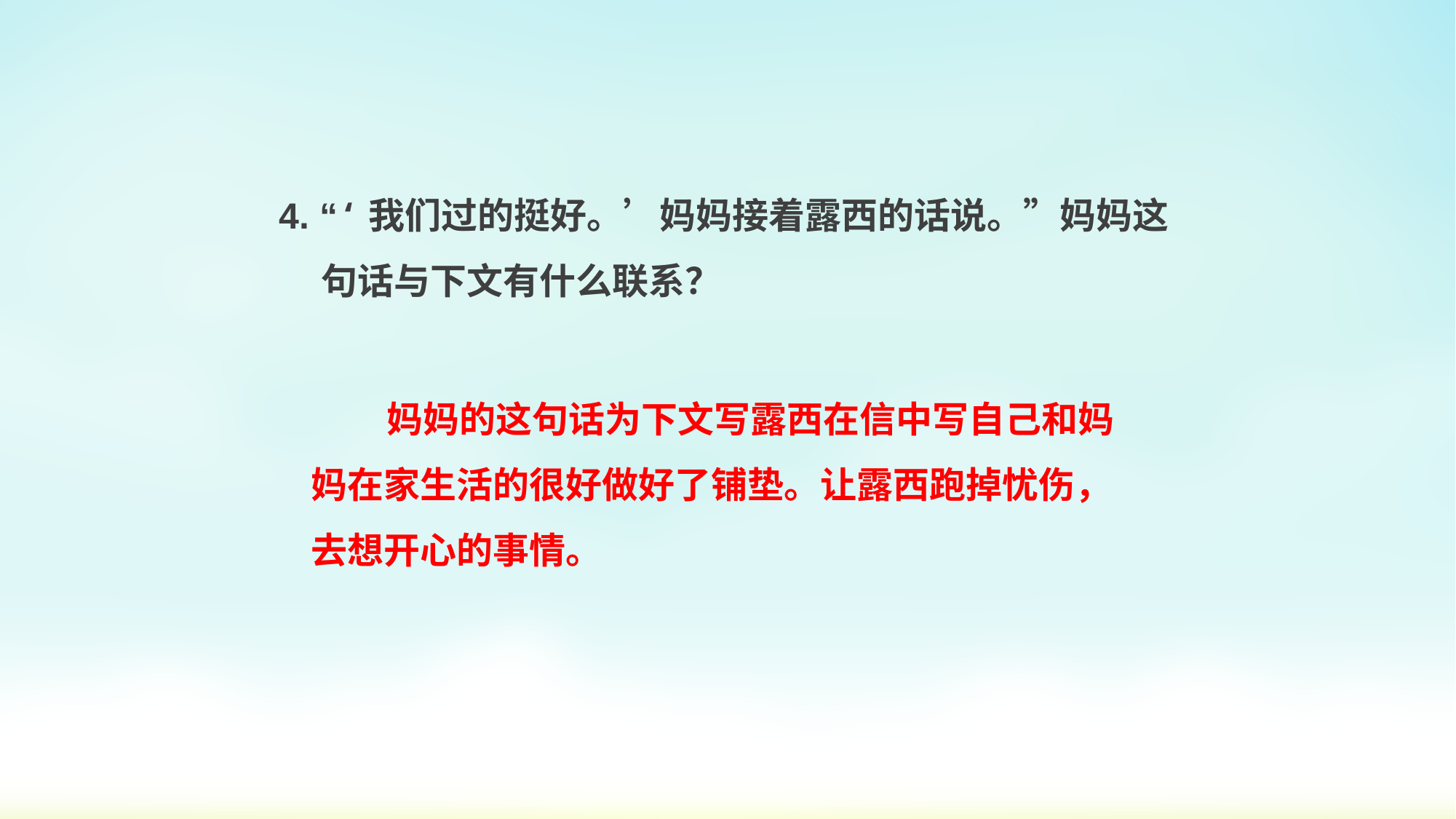

4. “‘我们过的挺好。’妈妈接着露西的话说。”妈妈这句话与下文有什么联系？
妈妈的这句话为下文写露西在信中写自己和妈妈在家生活的很好做好了铺垫。让露西跑掉忧伤，去想开心的事情。